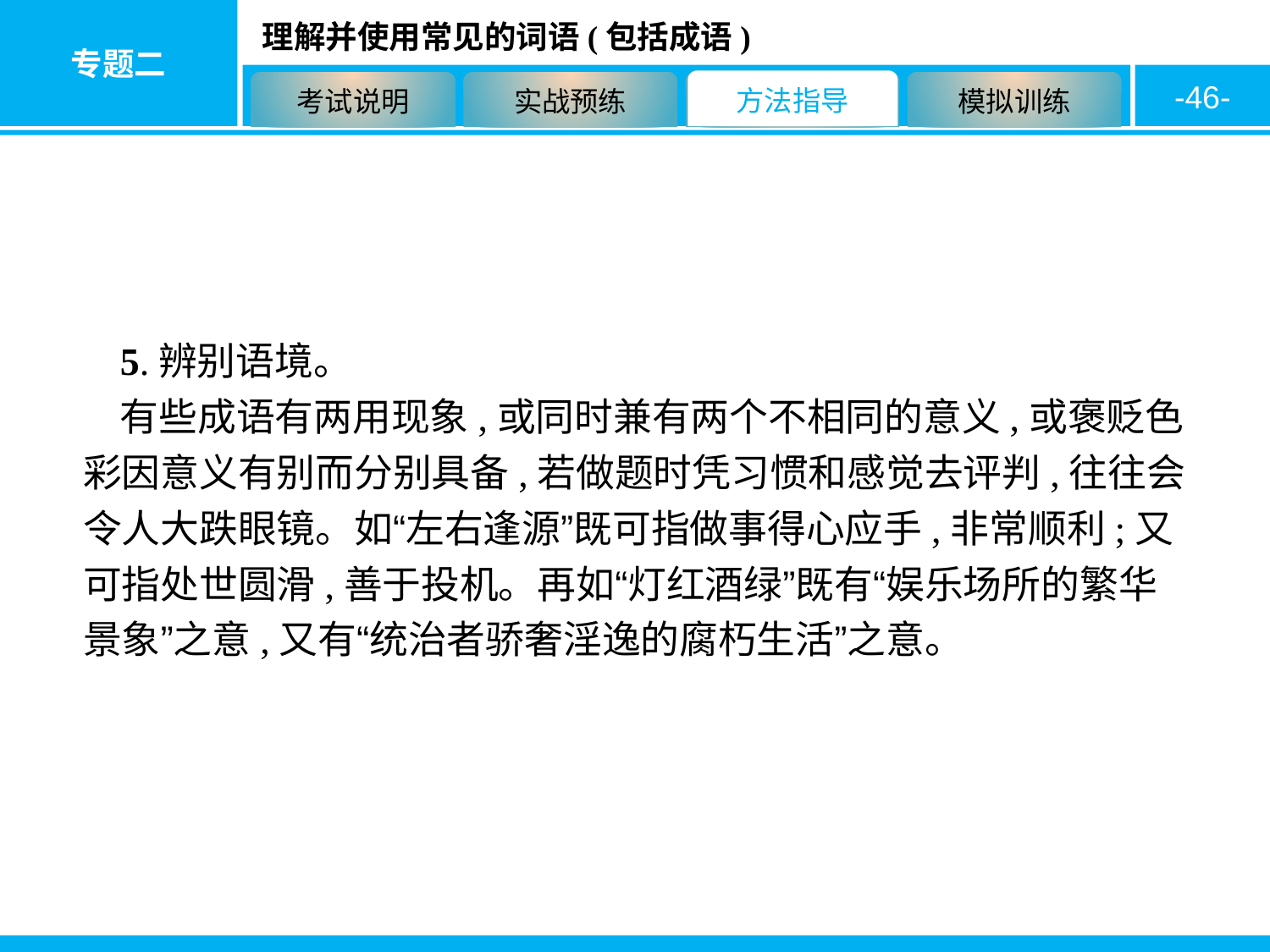

-46-
5.辨别语境。
有些成语有两用现象,或同时兼有两个不相同的意义,或褒贬色彩因意义有别而分别具备,若做题时凭习惯和感觉去评判,往往会令人大跌眼镜。如“左右逢源”既可指做事得心应手,非常顺利;又可指处世圆滑,善于投机。再如“灯红酒绿”既有“娱乐场所的繁华景象”之意,又有“统治者骄奢淫逸的腐朽生活”之意。